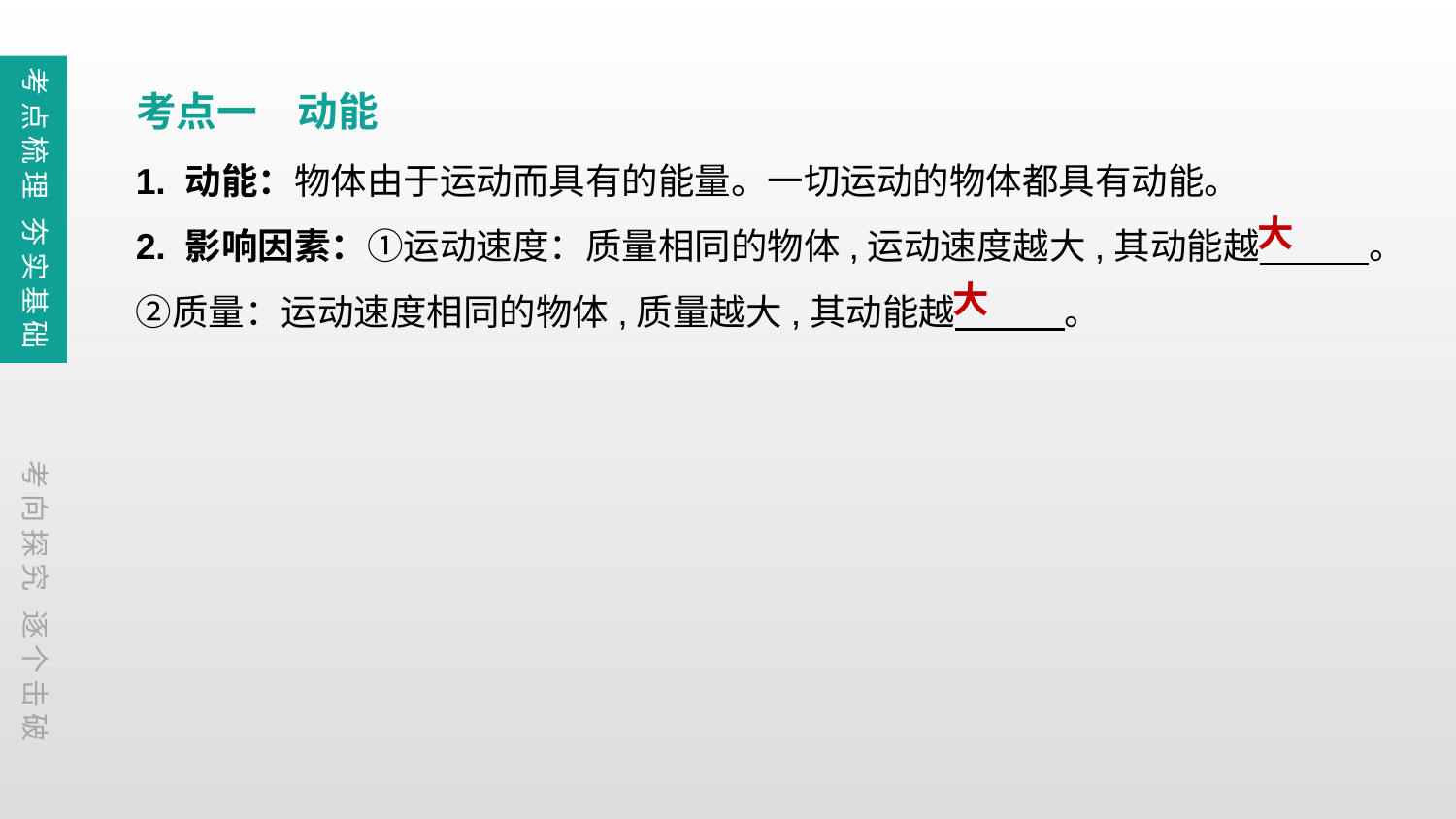

考点梳理 夯实基础
考点一　动能
1. 动能：物体由于运动而具有的能量。一切运动的物体都具有动能。
2. 影响因素：①运动速度：质量相同的物体,运动速度越大,其动能越　　　。②质量：运动速度相同的物体,质量越大,其动能越　　　。
大
大
考向探究 逐个击破